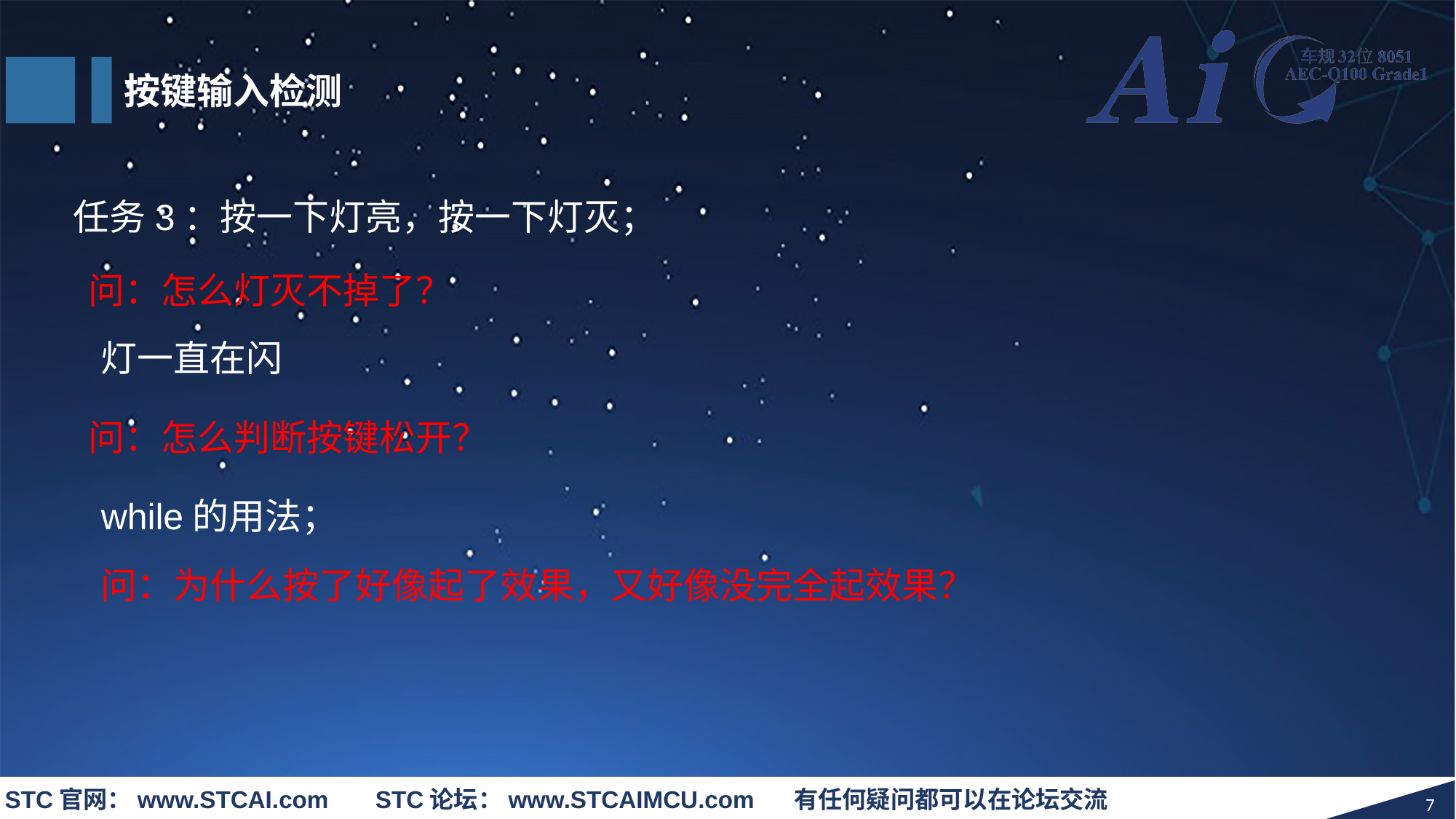

按键输入检测
任务3：按一下灯亮，按一下灯灭；
问：怎么灯灭不掉了？
灯一直在闪
问：怎么判断按键松开？
while的用法；
问：为什么按了好像起了效果，又好像没完全起效果？